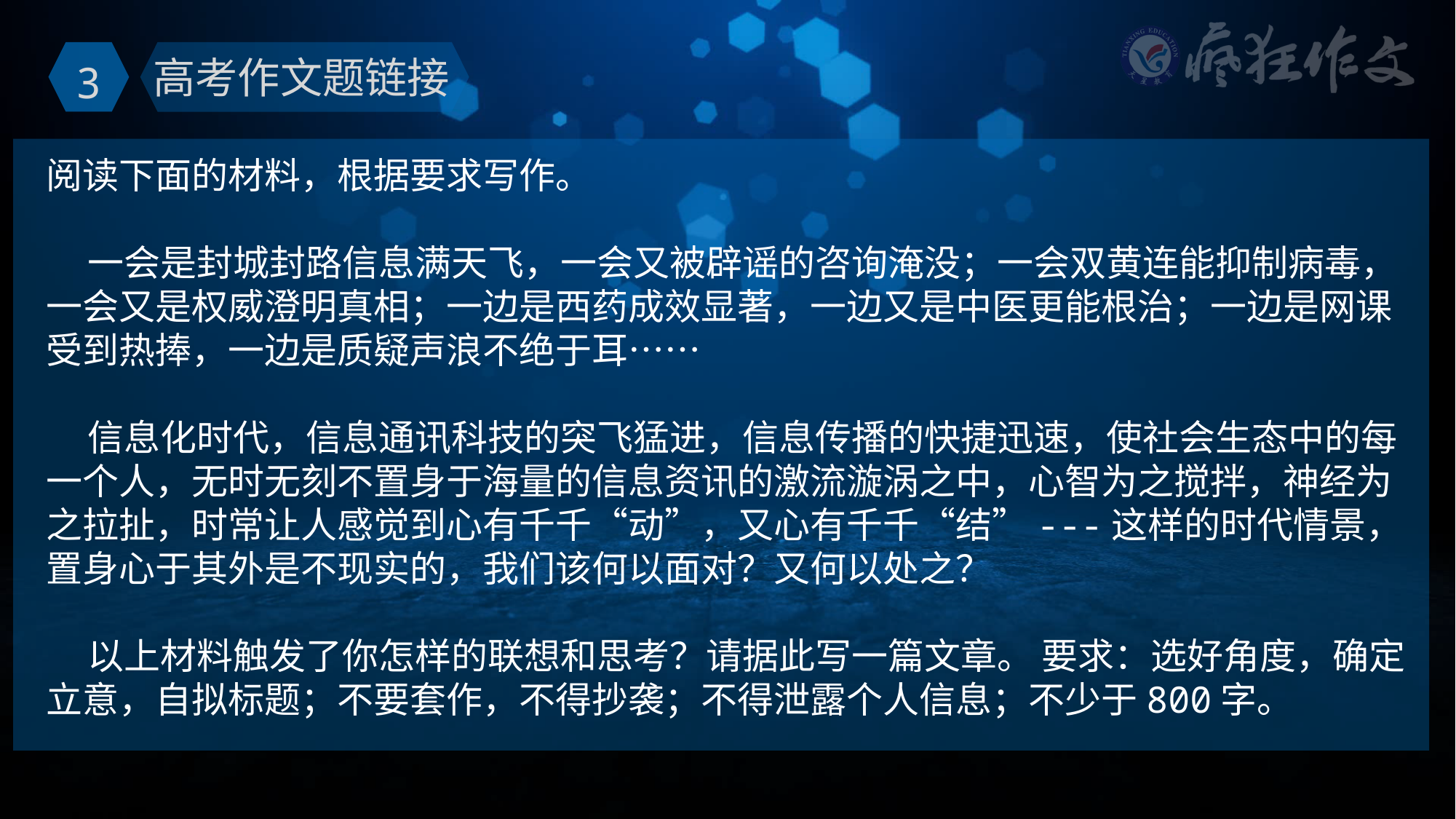

3
高考作文题链接

阅读下面的材料，根据要求写作。

    一会是封城封路信息满天飞，一会又被辟谣的咨询淹没；一会双黄连能抑制病毒，一会又是权威澄明真相；一边是西药成效显著，一边又是中医更能根治；一边是网课受到热捧，一边是质疑声浪不绝于耳……

    信息化时代，信息通讯科技的突飞猛进，信息传播的快捷迅速，使社会生态中的每一个人，无时无刻不置身于海量的信息资讯的激流漩涡之中，心智为之搅拌，神经为之拉扯，时常让人感觉到心有千千“动”，又心有千千“结”---这样的时代情景，置身心于其外是不现实的，我们该何以面对？又何以处之？

    以上材料触发了你怎样的联想和思考？请据此写一篇文章。 要求：选好角度，确定立意，自拟标题；不要套作，不得抄袭；不得泄露个人信息；不少于800字。